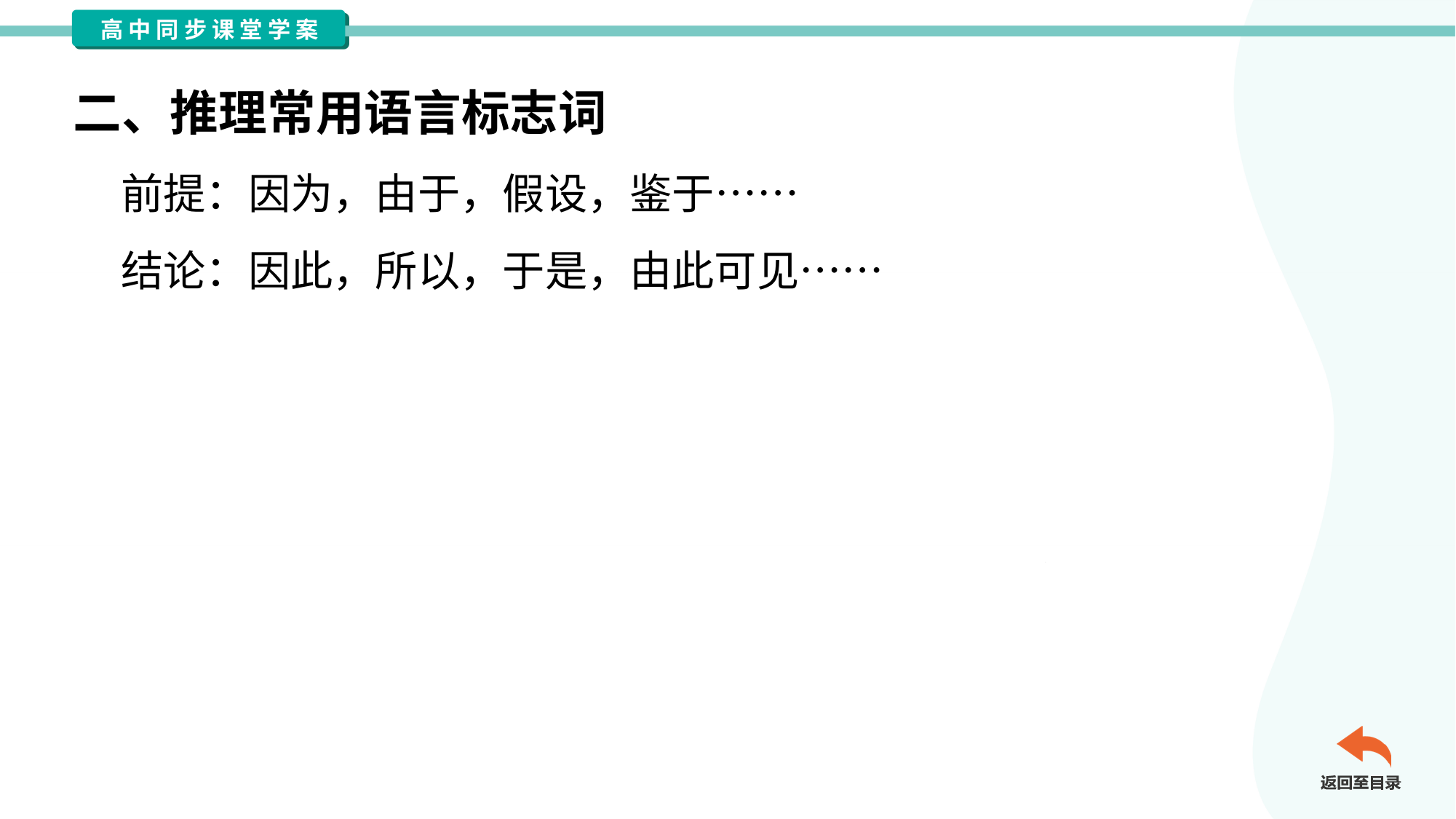

二、推理常用语言标志词
    前提：因为，由于，假设，鉴于……
    结论：因此，所以，于是，由此可见……